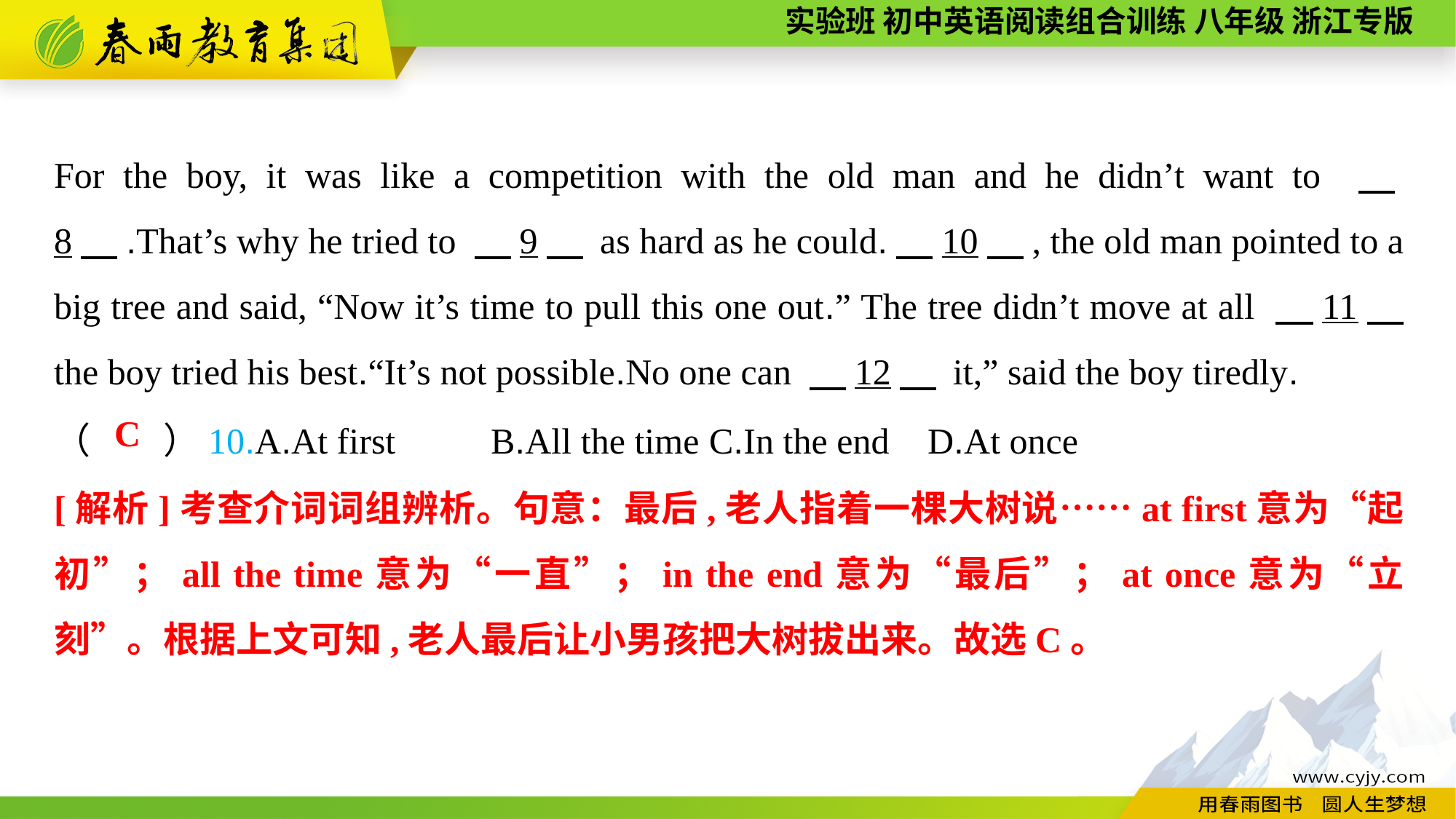

For the boy, it was like a competition with the old man and he didn’t want to 　8　.That’s why he tried to 　9　 as hard as he could.　10　, the old man pointed to a big tree and said, “Now it’s time to pull this one out.” The tree didn’t move at all 　11　 the boy tried his best.“It’s not possible.No one can 　12　 it,” said the boy tiredly.
（　　）10.A.At first	B.All the time	C.In the end	D.At once
C
[解析]考查介词词组辨析。句意：最后,老人指着一棵大树说……at first意为“起初”；all the time意为“一直”；in the end意为“最后”；at once意为“立刻”。根据上文可知,老人最后让小男孩把大树拔出来。故选C。